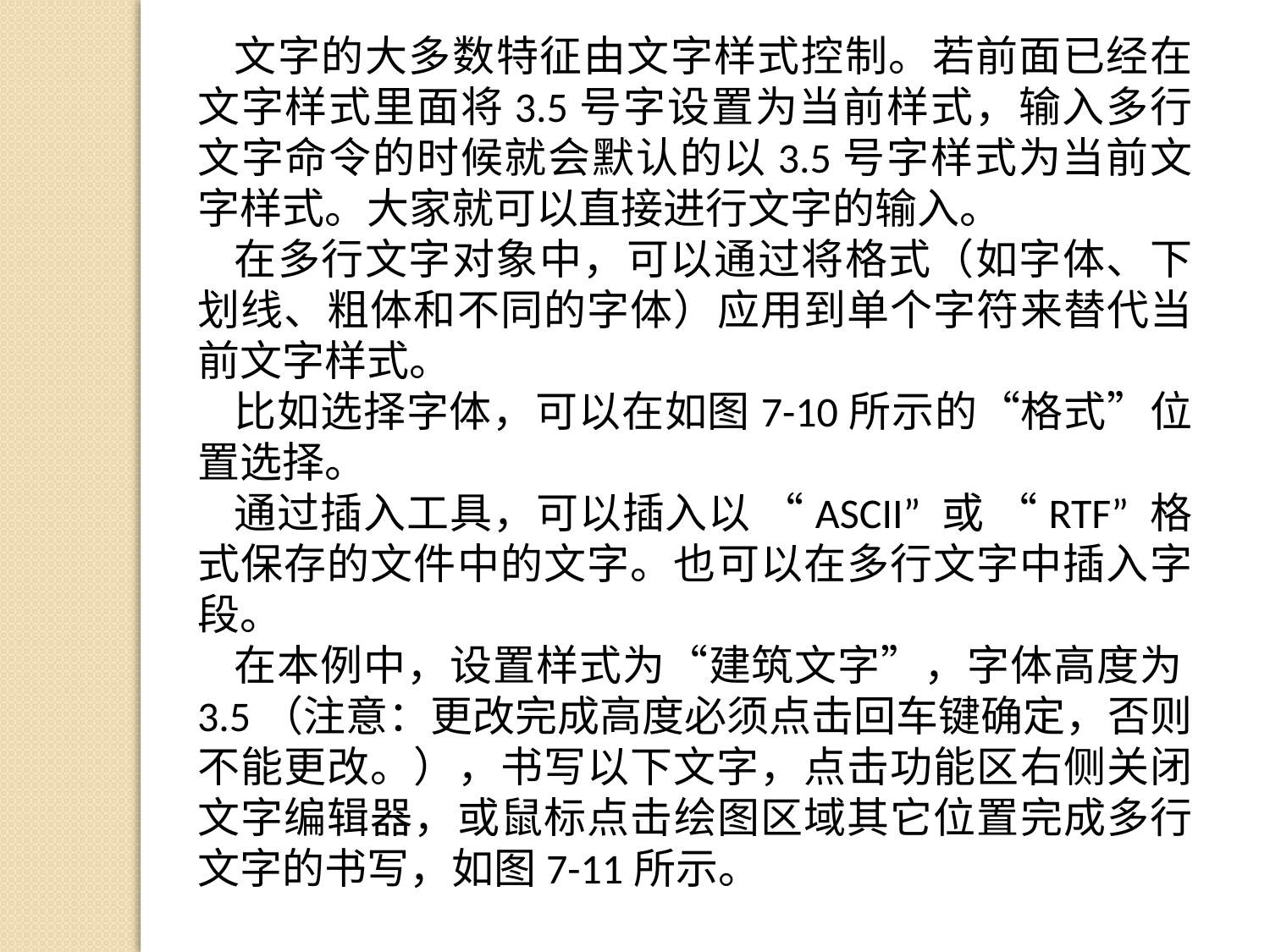

文字的大多数特征由文字样式控制。若前面已经在文字样式里面将3.5号字设置为当前样式，输入多行文字命令的时候就会默认的以3.5号字样式为当前文字样式。大家就可以直接进行文字的输入。
在多行文字对象中，可以通过将格式（如字体、下划线、粗体和不同的字体）应用到单个字符来替代当前文字样式。
比如选择字体，可以在如图7-10所示的“格式”位置选择。
通过插入工具，可以插入以 “ASCII” 或 “RTF” 格式保存的文件中的文字。也可以在多行文字中插入字段。
在本例中，设置样式为“建筑文字”，字体高度为3.5（注意：更改完成高度必须点击回车键确定，否则不能更改。），书写以下文字，点击功能区右侧关闭文字编辑器，或鼠标点击绘图区域其它位置完成多行文字的书写，如图7-11所示。